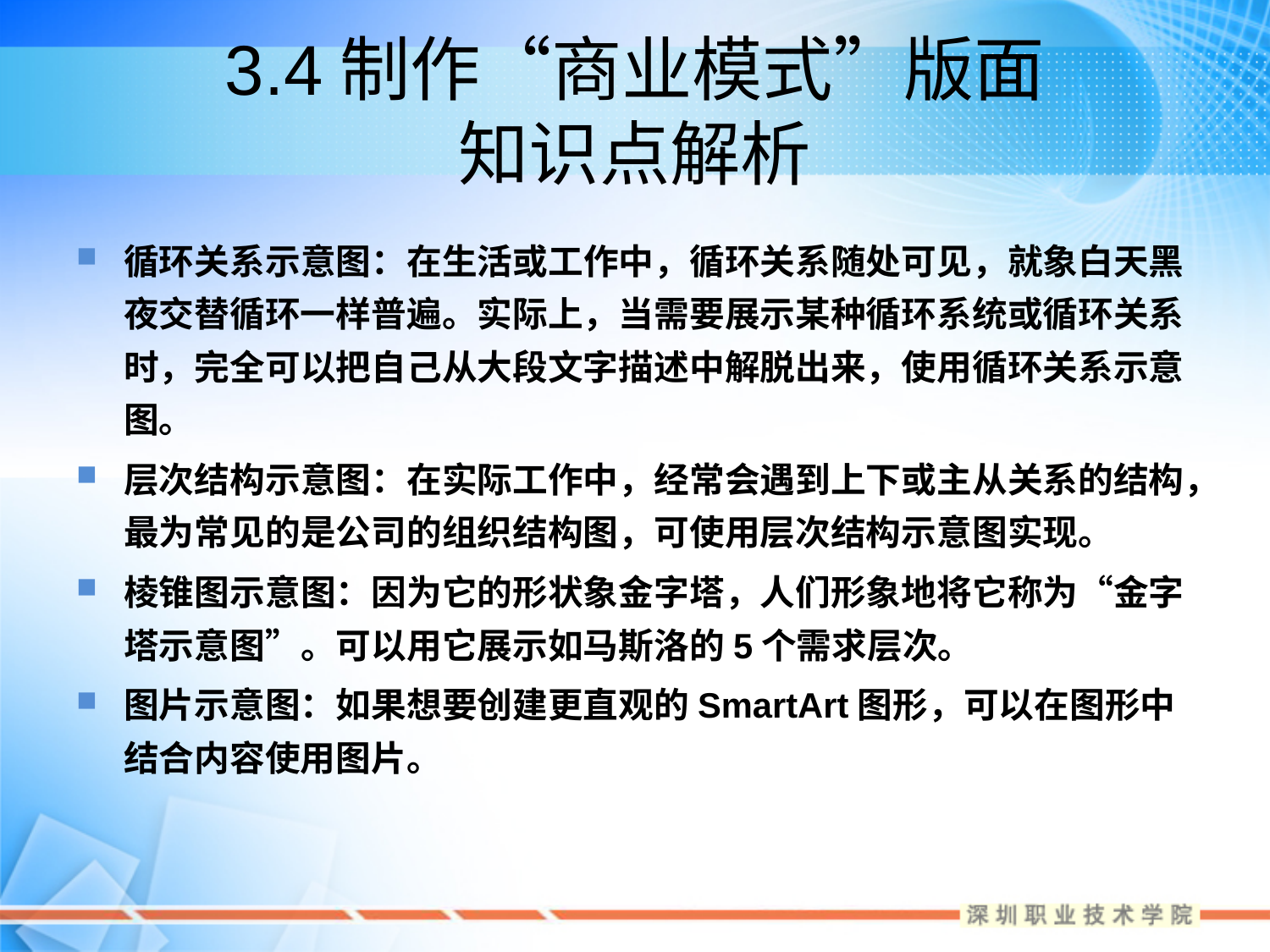

# 3.4制作“商业模式”版面 知识点解析
循环关系示意图：在生活或工作中，循环关系随处可见，就象白天黑夜交替循环一样普遍。实际上，当需要展示某种循环系统或循环关系时，完全可以把自己从大段文字描述中解脱出来，使用循环关系示意图。
层次结构示意图：在实际工作中，经常会遇到上下或主从关系的结构，最为常见的是公司的组织结构图，可使用层次结构示意图实现。
棱锥图示意图：因为它的形状象金字塔，人们形象地将它称为“金字塔示意图”。可以用它展示如马斯洛的5个需求层次。
图片示意图：如果想要创建更直观的SmartArt图形，可以在图形中结合内容使用图片。